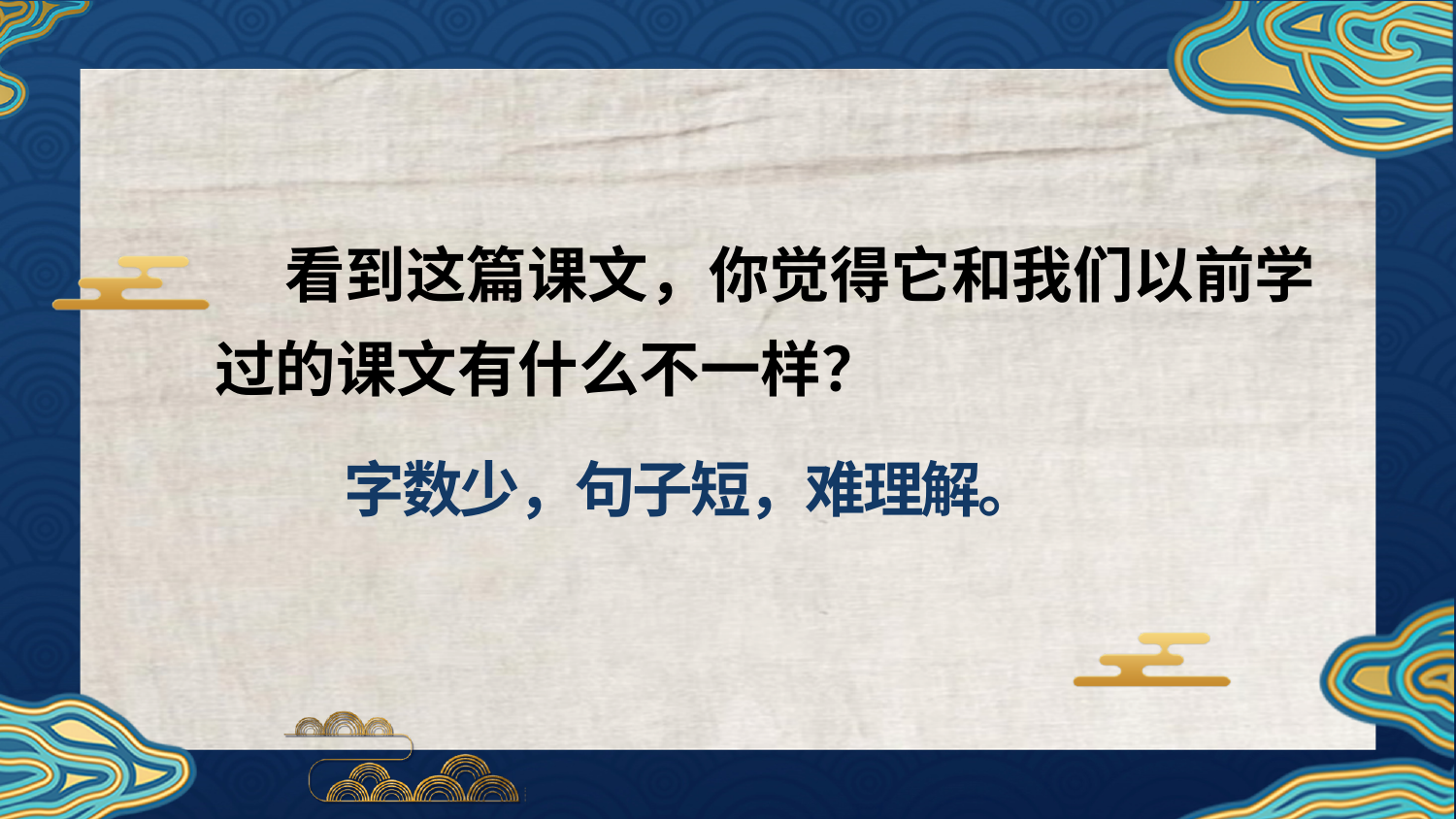

看到这篇课文，你觉得它和我们以前学过的课文有什么不一样？
字数少，句子短，难理解。